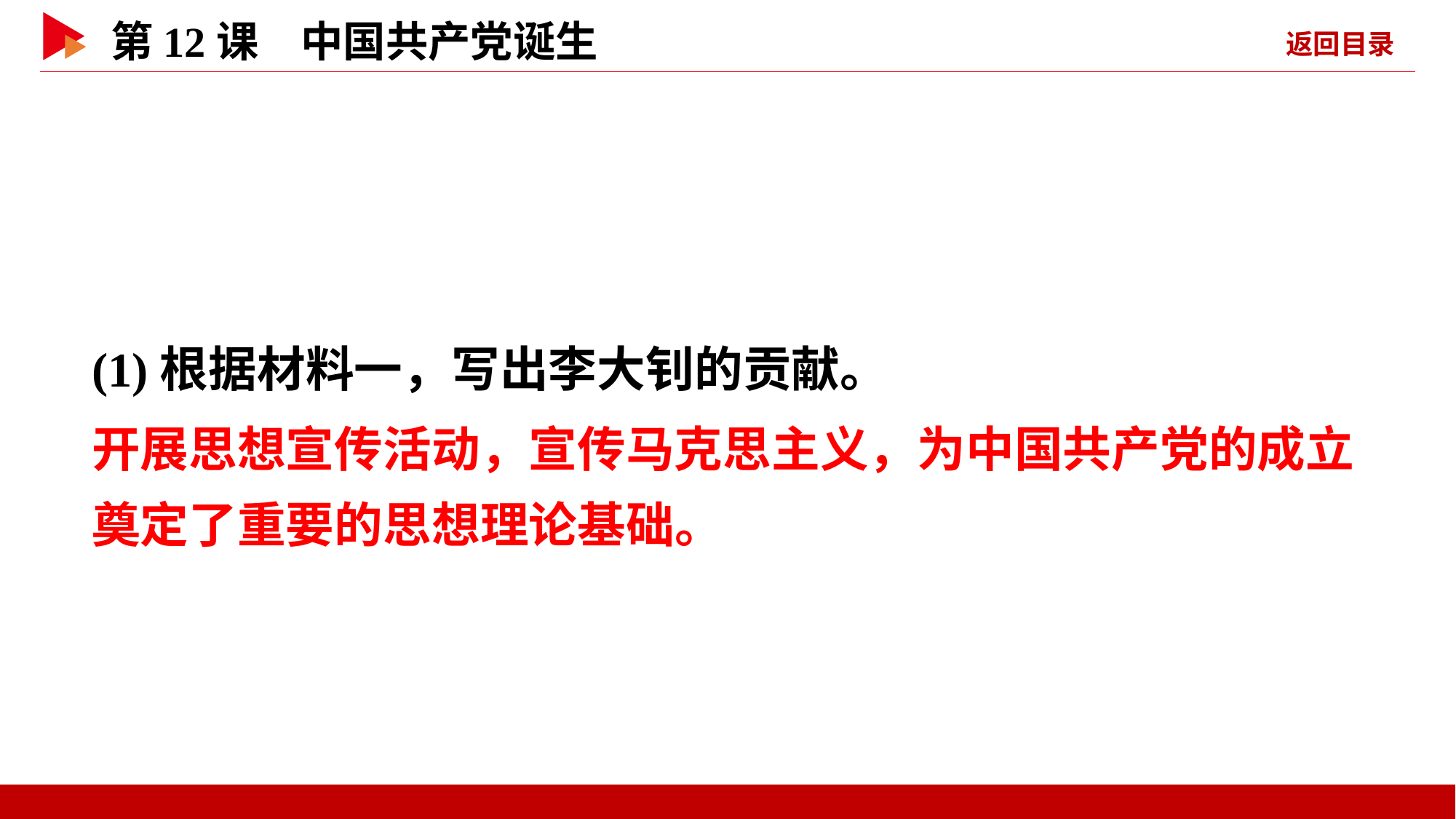

(1)根据材料一，写出李大钊的贡献。
开展思想宣传活动，宣传马克思主义，为中国共产党的成立奠定了重要的思想理论基础。